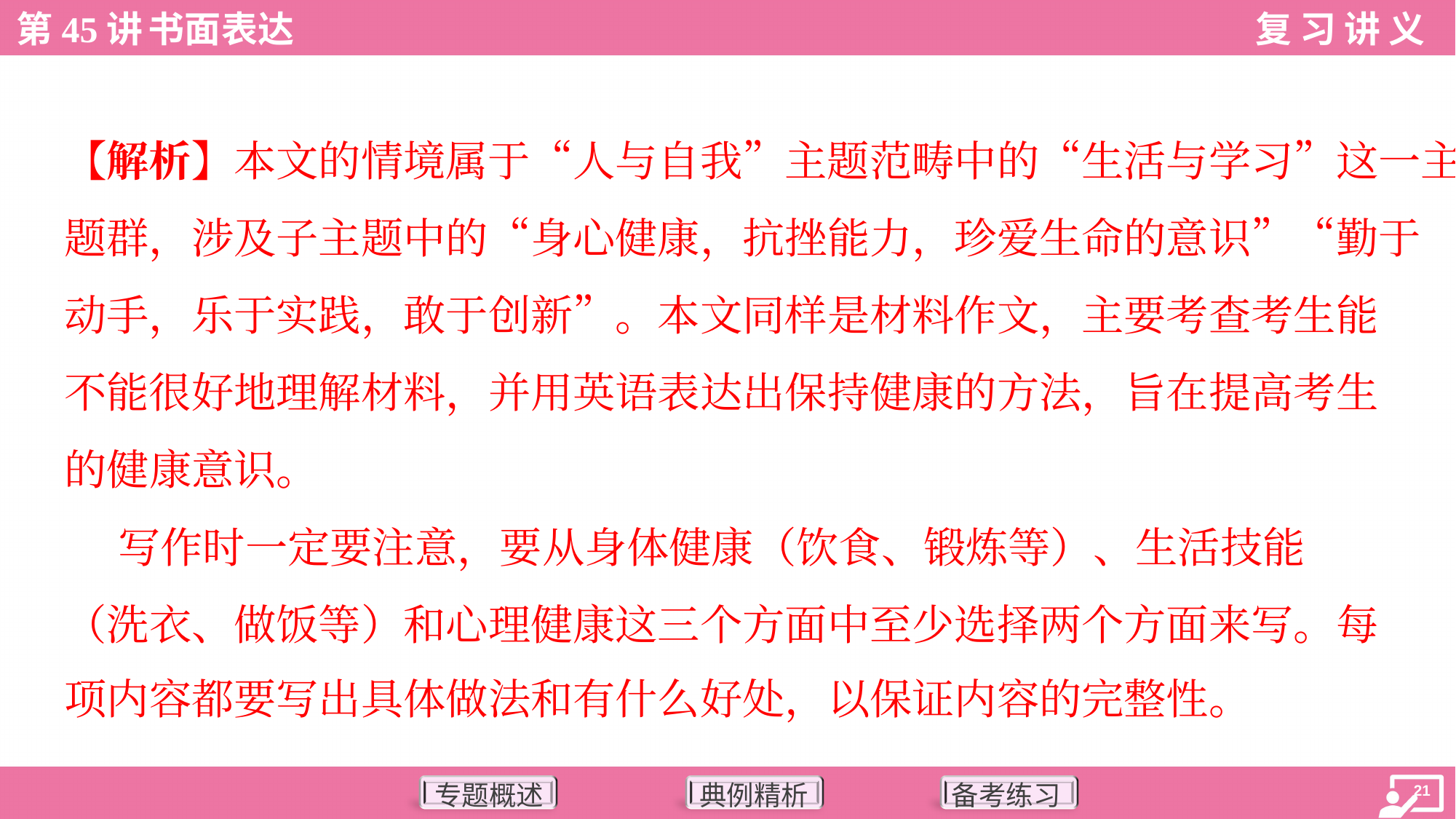

【解析】本文的情境属于“人与自我”主题范畴中的“生活与学习”这一主
题群，涉及子主题中的“身心健康，抗挫能力，珍爱生命的意识”“勤于
动手，乐于实践，敢于创新”。本文同样是材料作文，主要考查考生能
不能很好地理解材料，并用英语表达出保持健康的方法，旨在提高考生
的健康意识。
    写作时一定要注意，要从身体健康（饮食、锻炼等）、生活技能
（洗衣、做饭等）和心理健康这三个方面中至少选择两个方面来写。每
项内容都要写出具体做法和有什么好处，以保证内容的完整性。